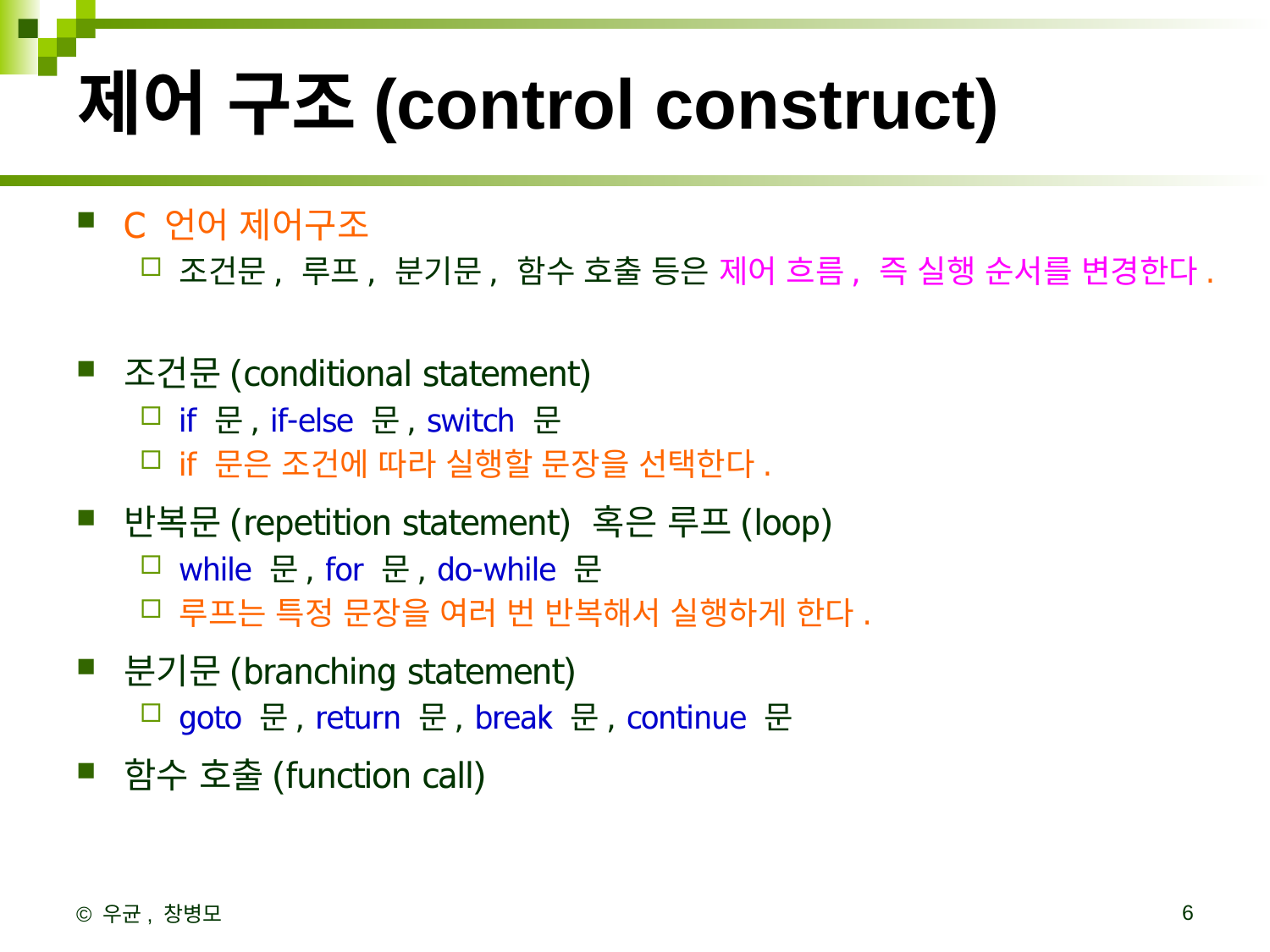

# 제어 구조(control construct)
C 언어 제어구조
조건문, 루프, 분기문, 함수 호출 등은 제어 흐름, 즉 실행 순서를 변경한다.

조건문(conditional statement)
if 문, if-else 문, switch 문
if 문은 조건에 따라 실행할 문장을 선택한다.
반복문(repetition statement) 혹은 루프(loop)
while 문, for 문, do-while 문
루프는 특정 문장을 여러 번 반복해서 실행하게 한다.
분기문(branching statement)
goto 문, return 문, break 문, continue 문
함수 호출(function call)

© 우균, 창병모
6